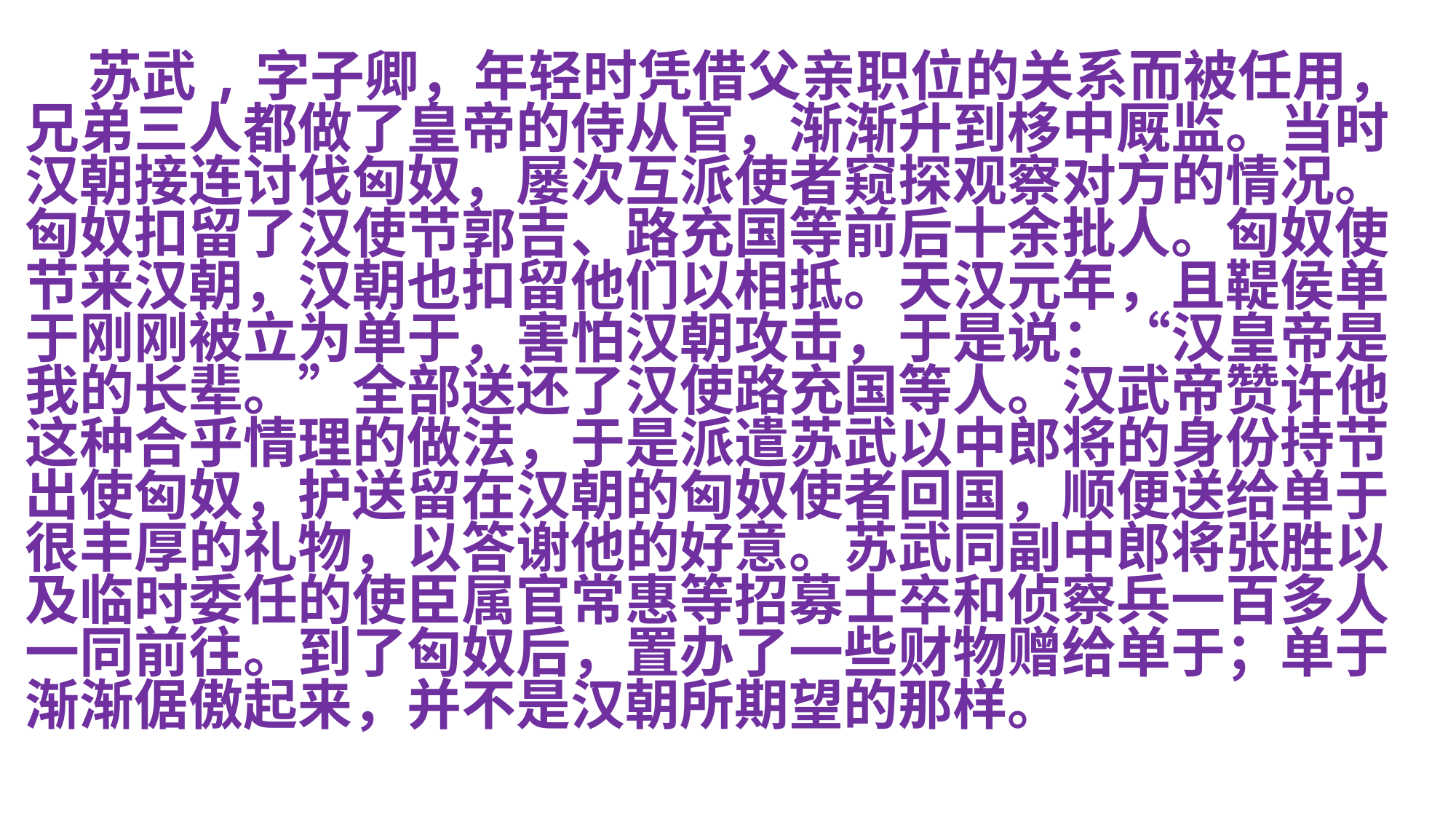

苏武,字子卿，年轻时凭借父亲职位的关系而被任用，兄弟三人都做了皇帝的侍从官，渐渐升到栘中厩监。当时汉朝接连讨伐匈奴，屡次互派使者窥探观察对方的情况。匈奴扣留了汉使节郭吉、路充国等前后十余批人。匈奴使节来汉朝，汉朝也扣留他们以相抵。天汉元年，且鞮侯单于刚刚被立为单于，害怕汉朝攻击，于是说：“汉皇帝是我的长辈。”全部送还了汉使路充国等人。汉武帝赞许他这种合乎情理的做法，于是派遣苏武以中郎将的身份持节出使匈奴，护送留在汉朝的匈奴使者回国，顺便送给单于很丰厚的礼物，以答谢他的好意。苏武同副中郎将张胜以及临时委任的使臣属官常惠等招募士卒和侦察兵一百多人一同前往。到了匈奴后，置办了一些财物赠给单于；单于渐渐倨傲起来，并不是汉朝所期望的那样。